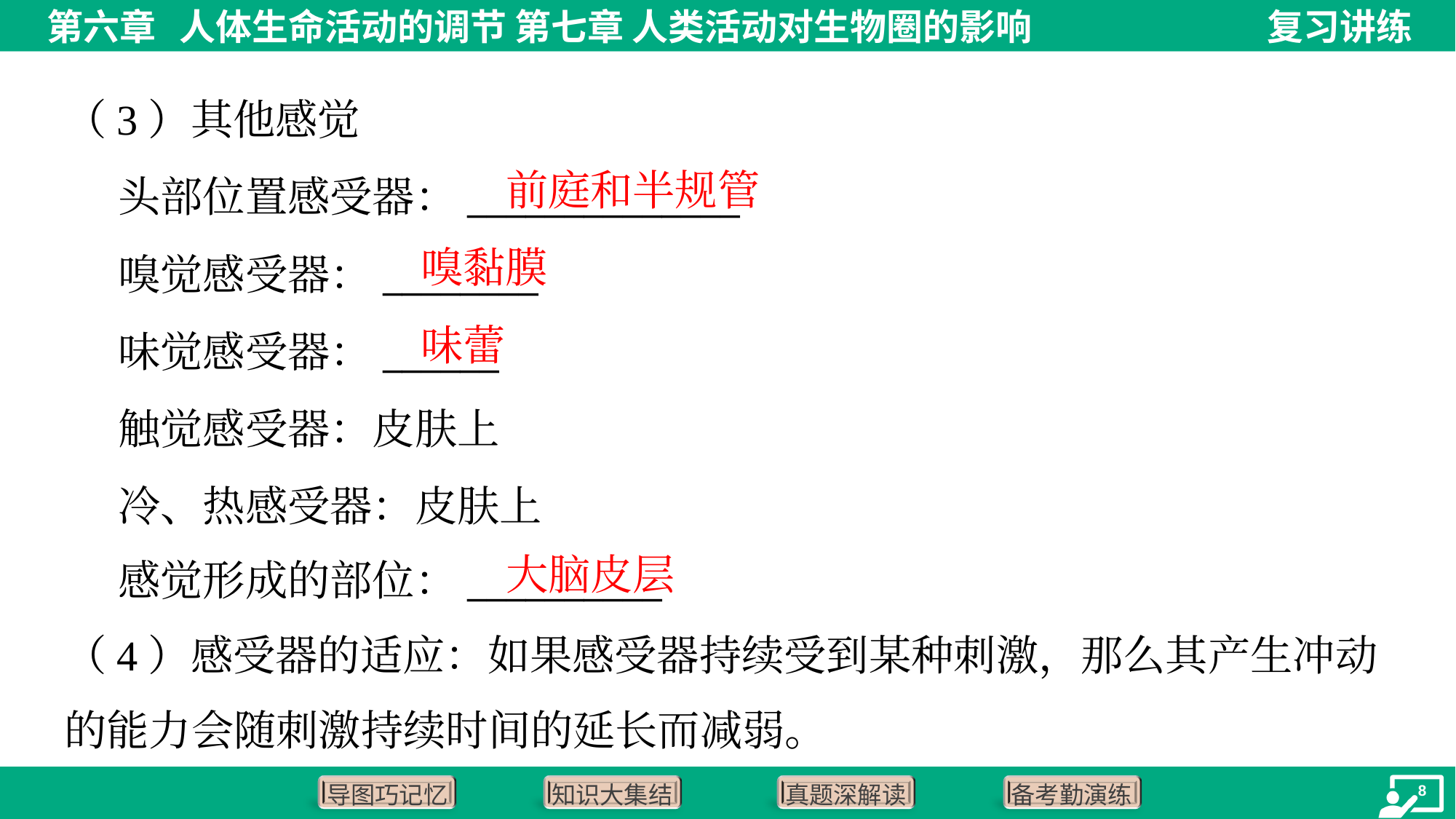

（3）其他感觉
    头部位置感受器：______________
    嗅觉感受器：________
    味觉感受器：______
    触觉感受器：皮肤上
    冷、热感受器：皮肤上
    感觉形成的部位：__________
前庭和半规管
嗅黏膜
味蕾
大脑皮层
（4）感受器的适应：如果感受器持续受到某种刺激，那么其产生冲动
的能力会随刺激持续时间的延长而减弱。